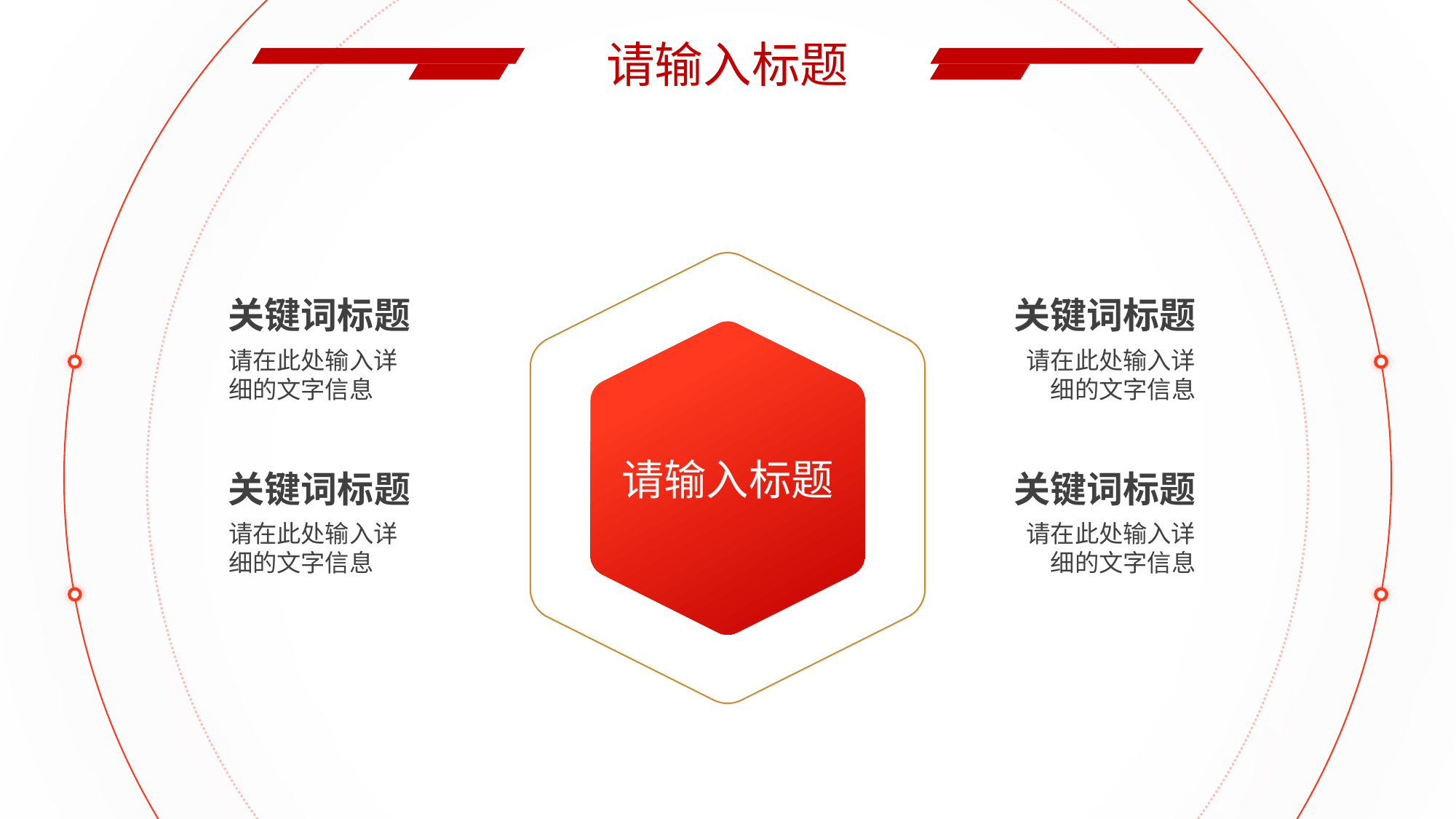

请输入标题

关键词标题
请在此处输入详
细的文字信息
关键词标题
请在此处输入详
细的文字信息
请输入标题
关键词标题
请在此处输入详
细的文字信息
关键词标题
请在此处输入详
细的文字信息